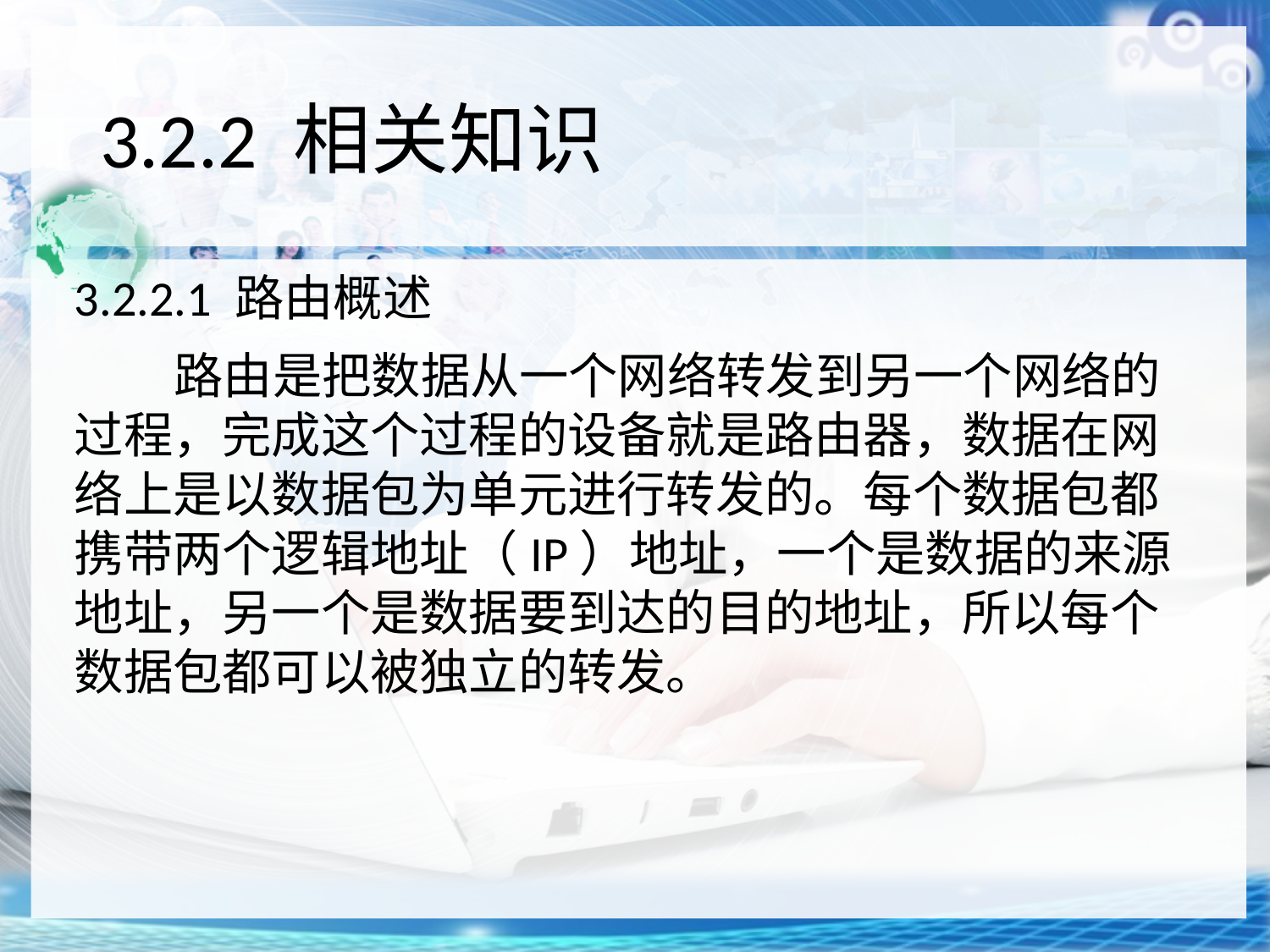

# 3.2.2 相关知识
3.2.2.1 路由概述
        路由是把数据从一个网络转发到另一个网络的过程，完成这个过程的设备就是路由器，数据在网络上是以数据包为单元进行转发的。每个数据包都携带两个逻辑地址（IP）地址，一个是数据的来源地址，另一个是数据要到达的目的地址，所以每个数据包都可以被独立的转发。